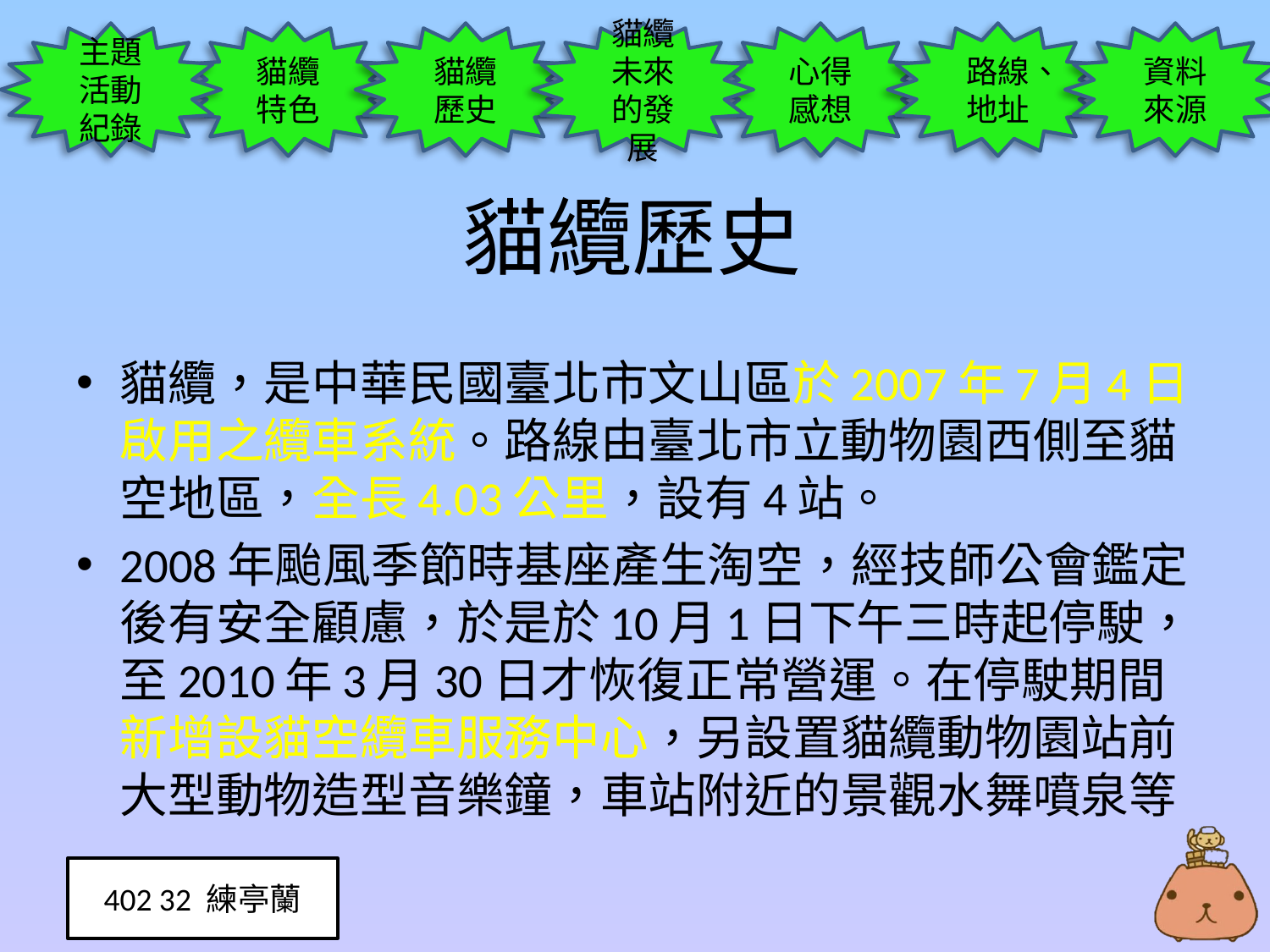

# 貓纜歷史
貓纜，是中華民國臺北市文山區於2007年7月4日啟用之纜車系統。路線由臺北市立動物園西側至貓空地區，全長4.03公里，設有4站。
2008年颱風季節時基座產生淘空，經技師公會鑑定後有安全顧慮，於是於10月1日下午三時起停駛，至2010年3月30日才恢復正常營運。在停駛期間新增設貓空纜車服務中心，另設置貓纜動物園站前大型動物造型音樂鐘，車站附近的景觀水舞噴泉等